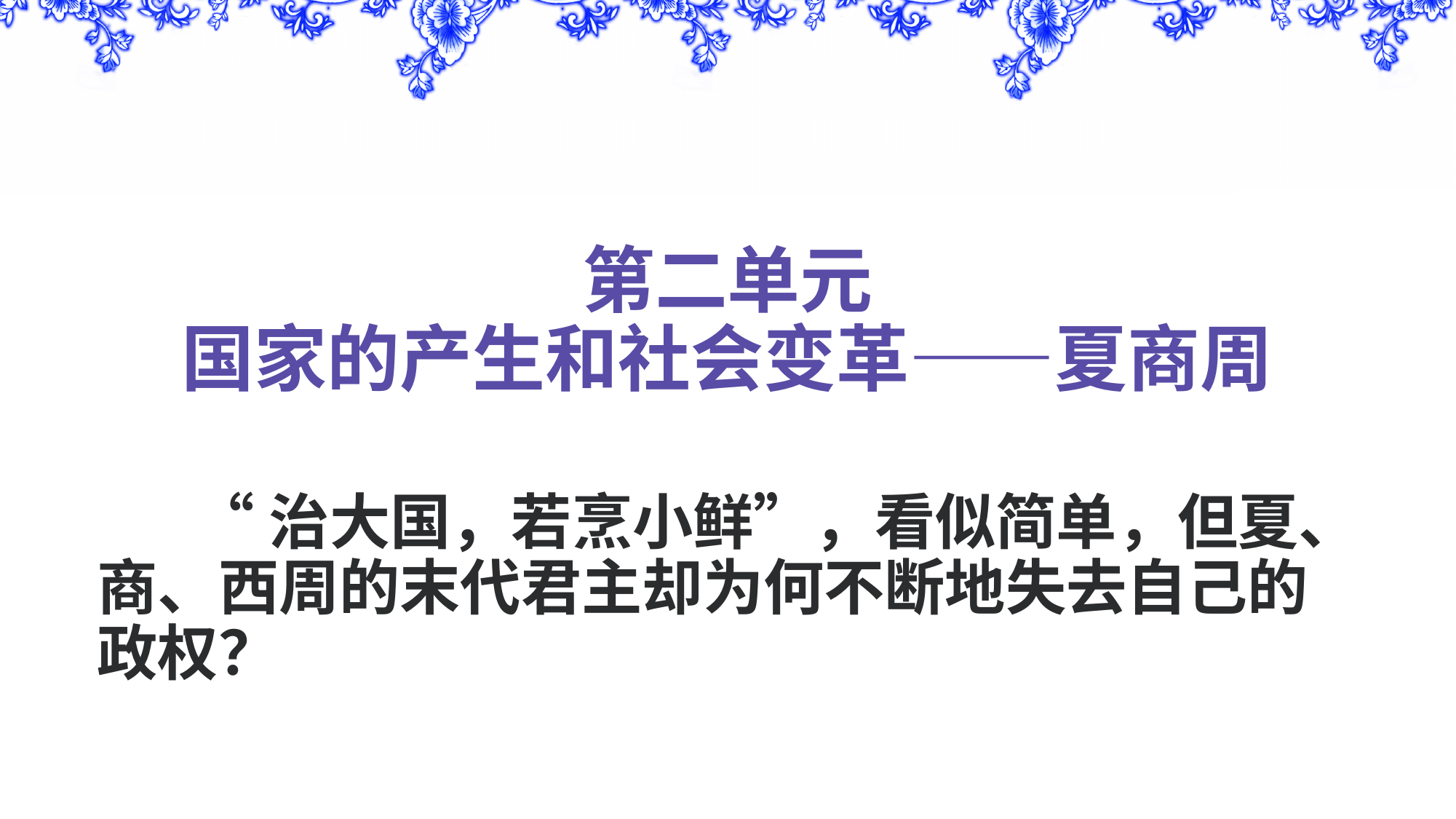

第二单元
国家的产生和社会变革——夏商周
# “治大国，若烹小鲜”，看似简单，但夏、商、西周的末代君主却为何不断地失去自己的政权？